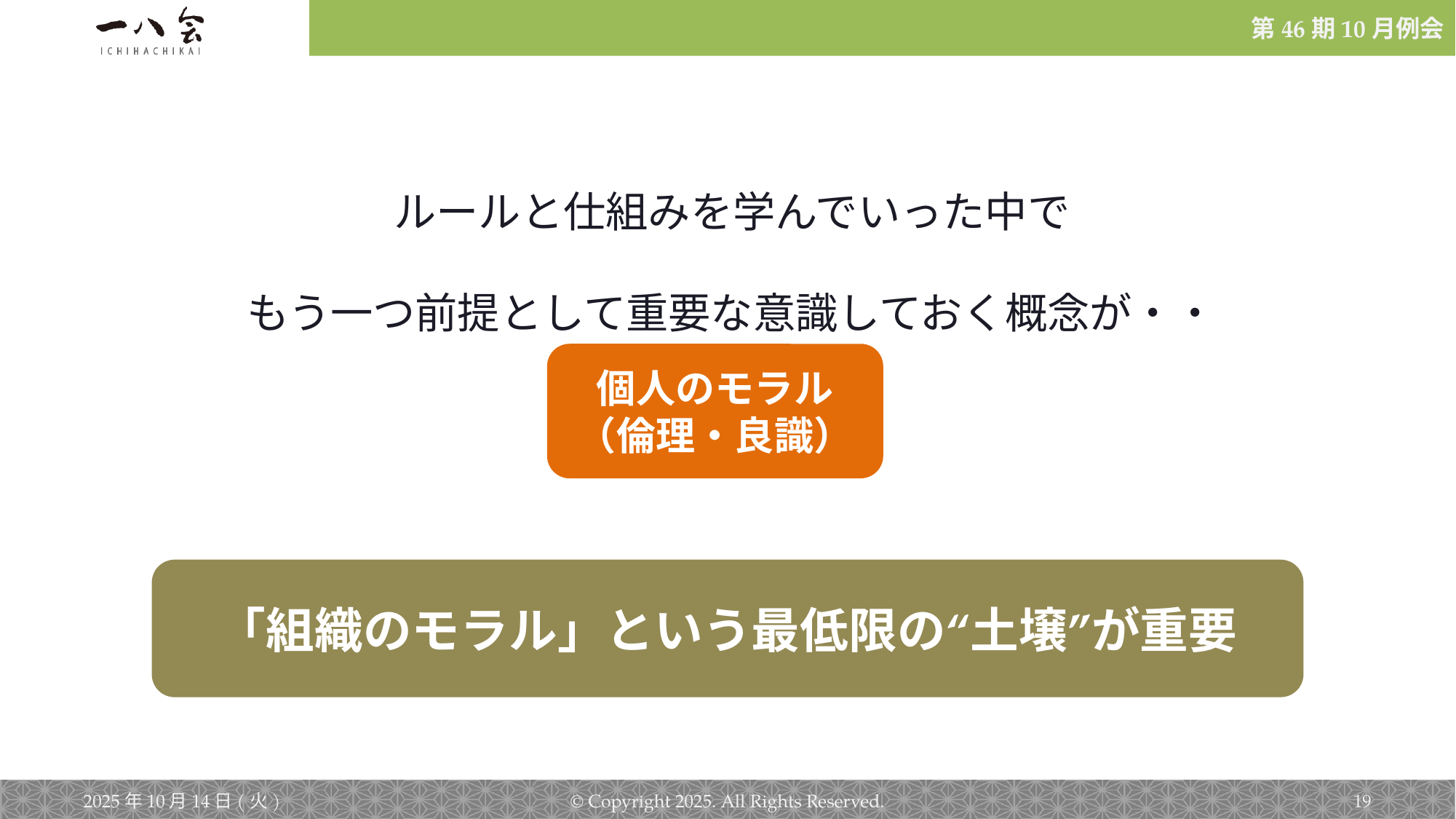

ルールと仕組みを学んでいった中で
もう一つ前提として重要な意識しておく概念が・・
個人のモラル
（倫理・良識）
「組織のモラル」という最低限の“土壌”が重要
2025年10月14日(火)
© Copyright 2025. All Rights Reserved.
19